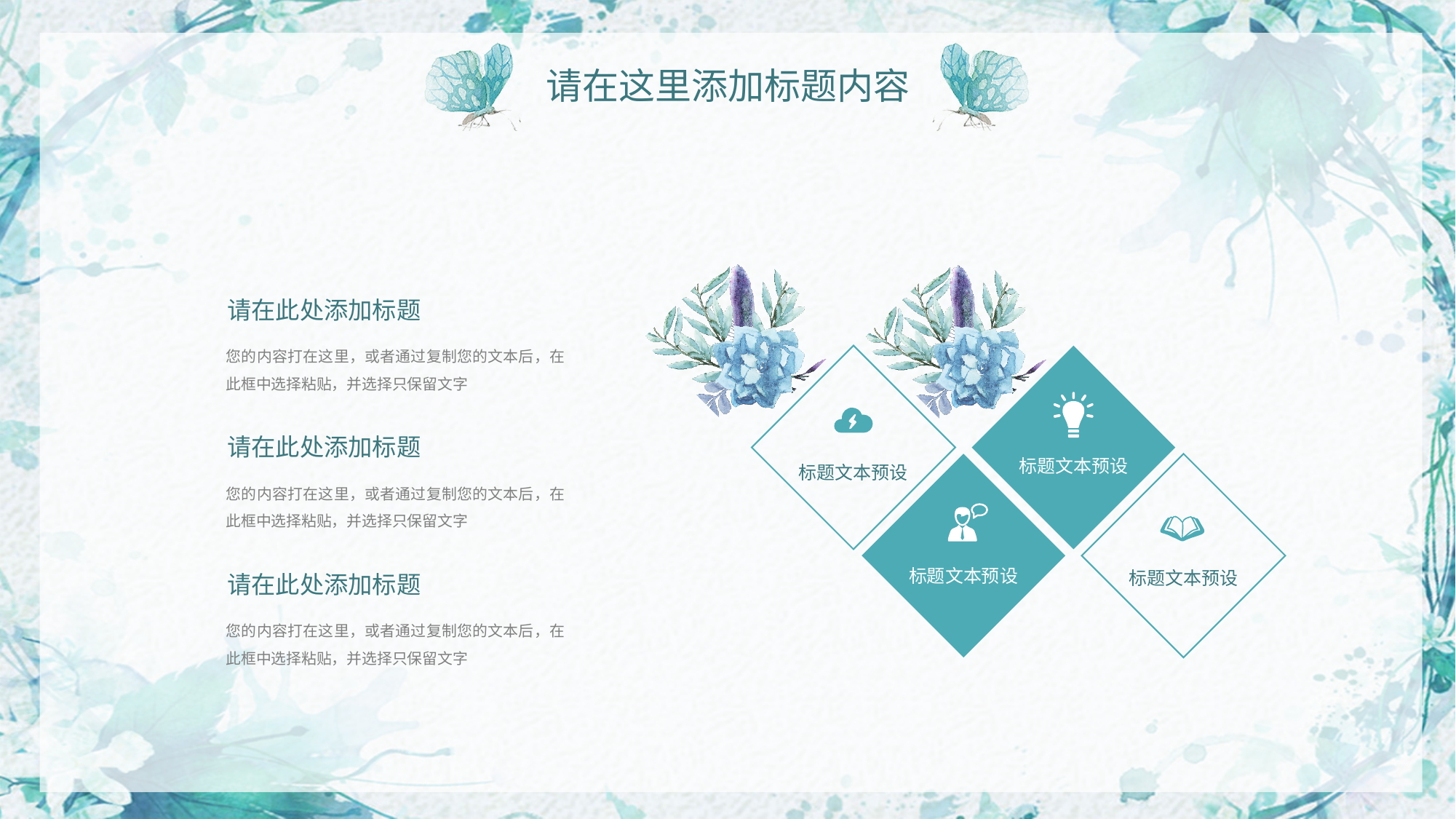

# 请在这里添加标题内容

请在此处添加标题
您的内容打在这里，或者通过复制您的文本后，在此框中选择粘贴，并选择只保留文字

标题文本预设

标题文本预设
请在此处添加标题

标题文本预设

标题文本预设
您的内容打在这里，或者通过复制您的文本后，在此框中选择粘贴，并选择只保留文字
请在此处添加标题
您的内容打在这里，或者通过复制您的文本后，在此框中选择粘贴，并选择只保留文字